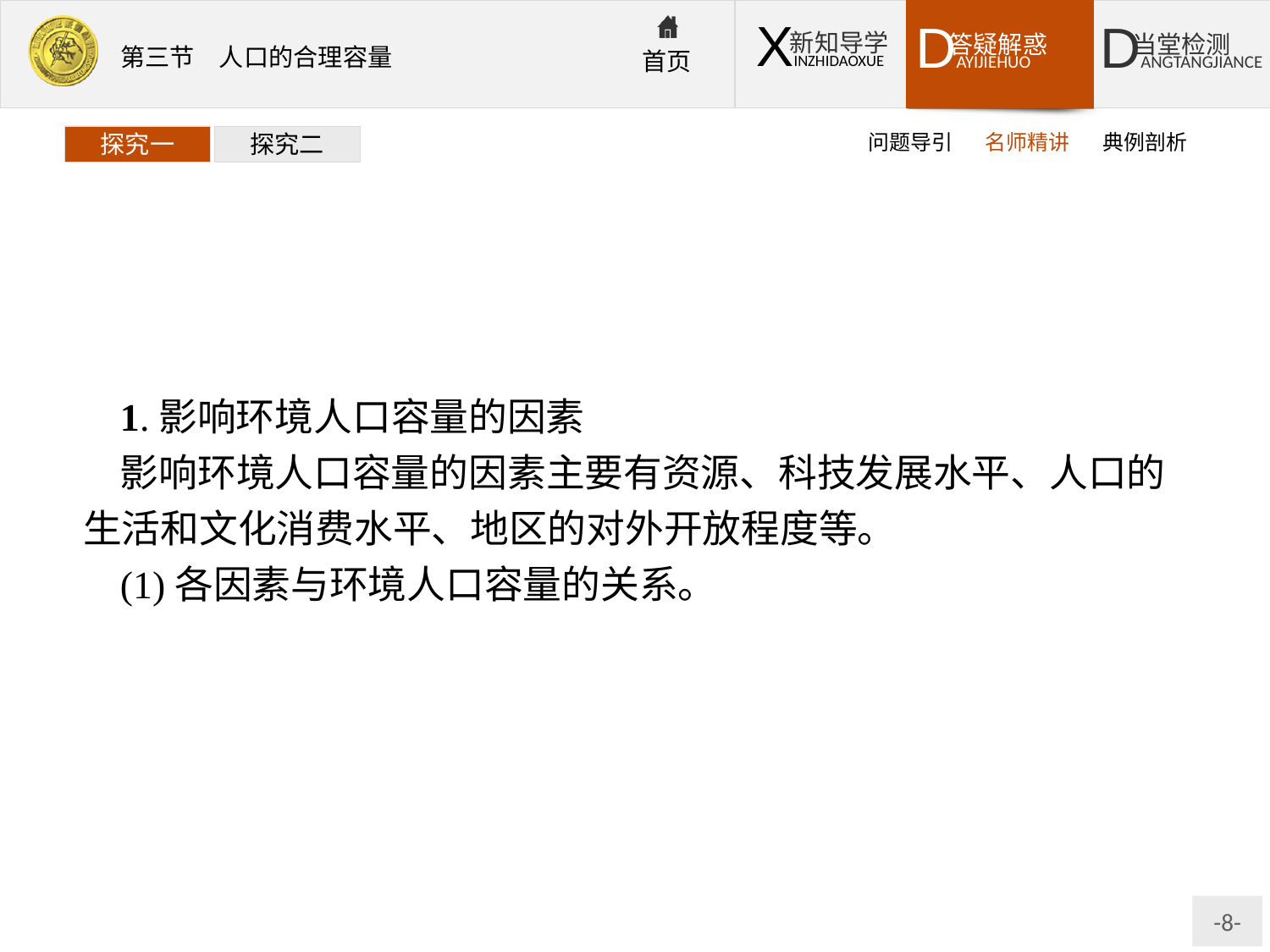

问题导引
名师精讲
典例剖析
探究一
探究二
1.影响环境人口容量的因素
影响环境人口容量的因素主要有资源、科技发展水平、人口的生活和文化消费水平、地区的对外开放程度等。
(1)各因素与环境人口容量的关系。